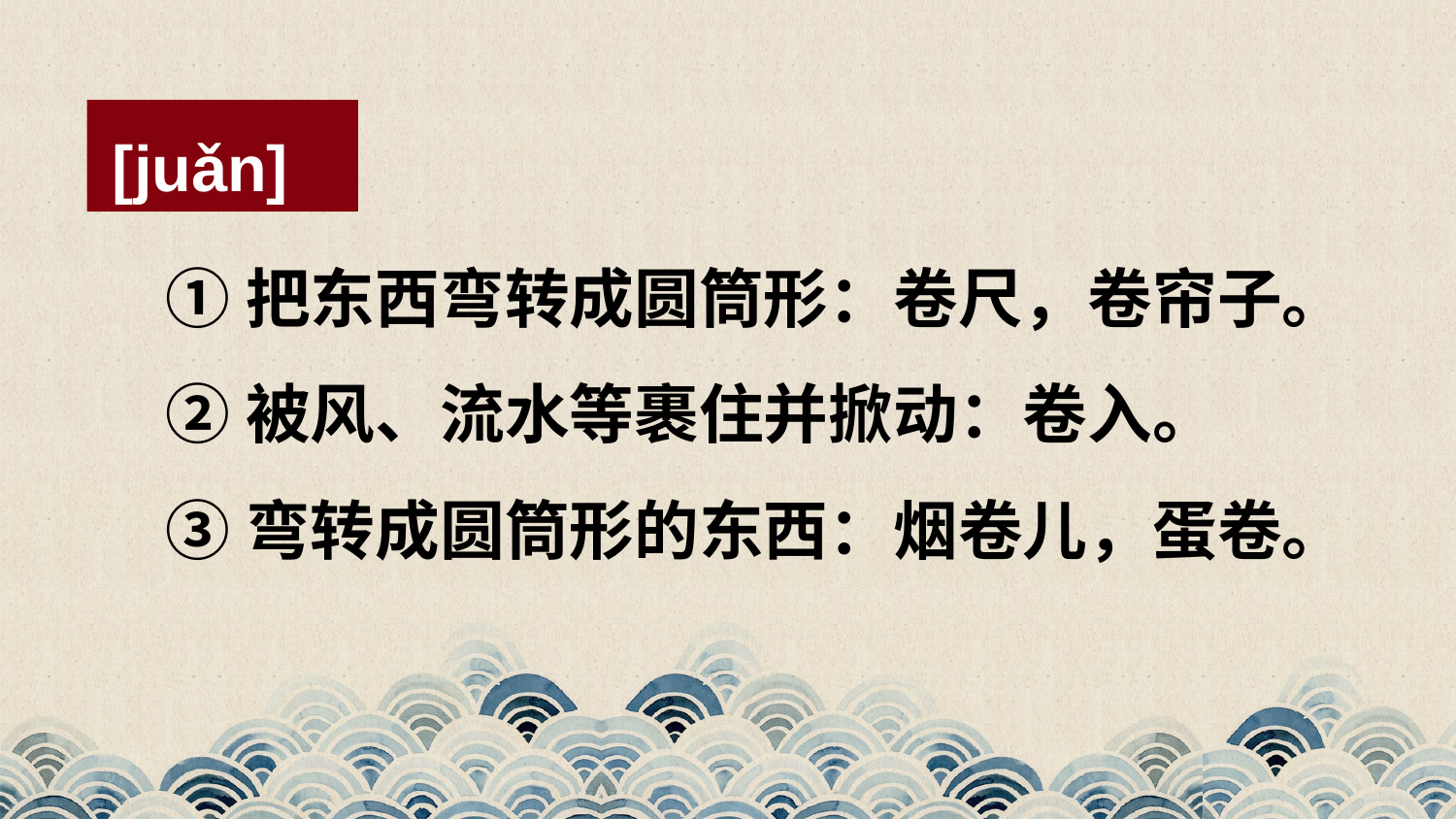

[juǎn]
①把东西弯转成圆筒形：卷尺，卷帘子。
②被风、流水等裹住并掀动：卷入。
③弯转成圆筒形的东西：烟卷儿，蛋卷。